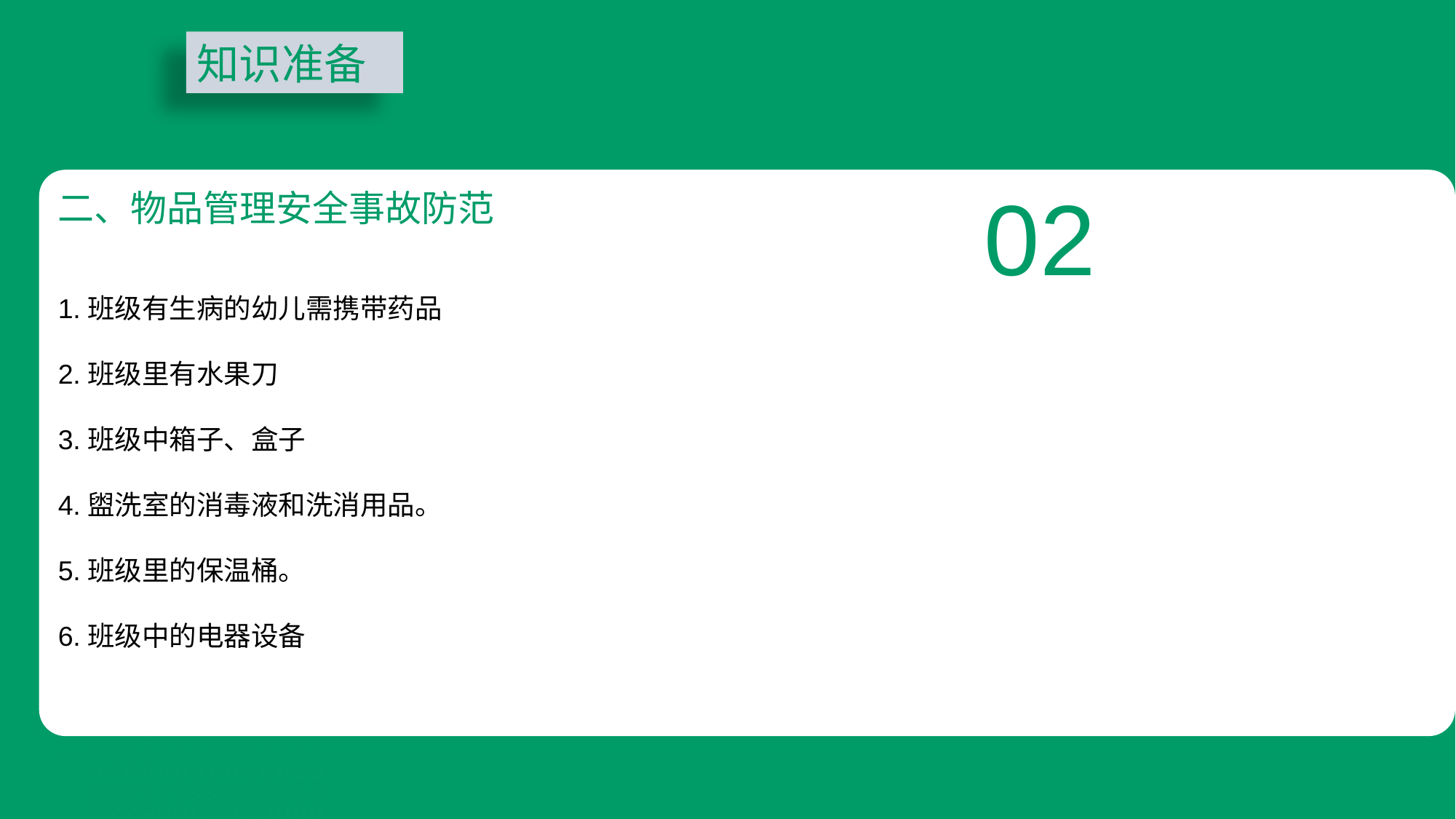

知识准备
02

二、物品管理安全事故防范
二、物品管理安全事故防范

1.班级有生病的幼儿需携带药品
2.班级里有水果刀
3.班级中箱子、盒子
4.盥洗室的消毒液和洗消用品。
5.班级里的保温桶。
6.班级中的电器设备
02